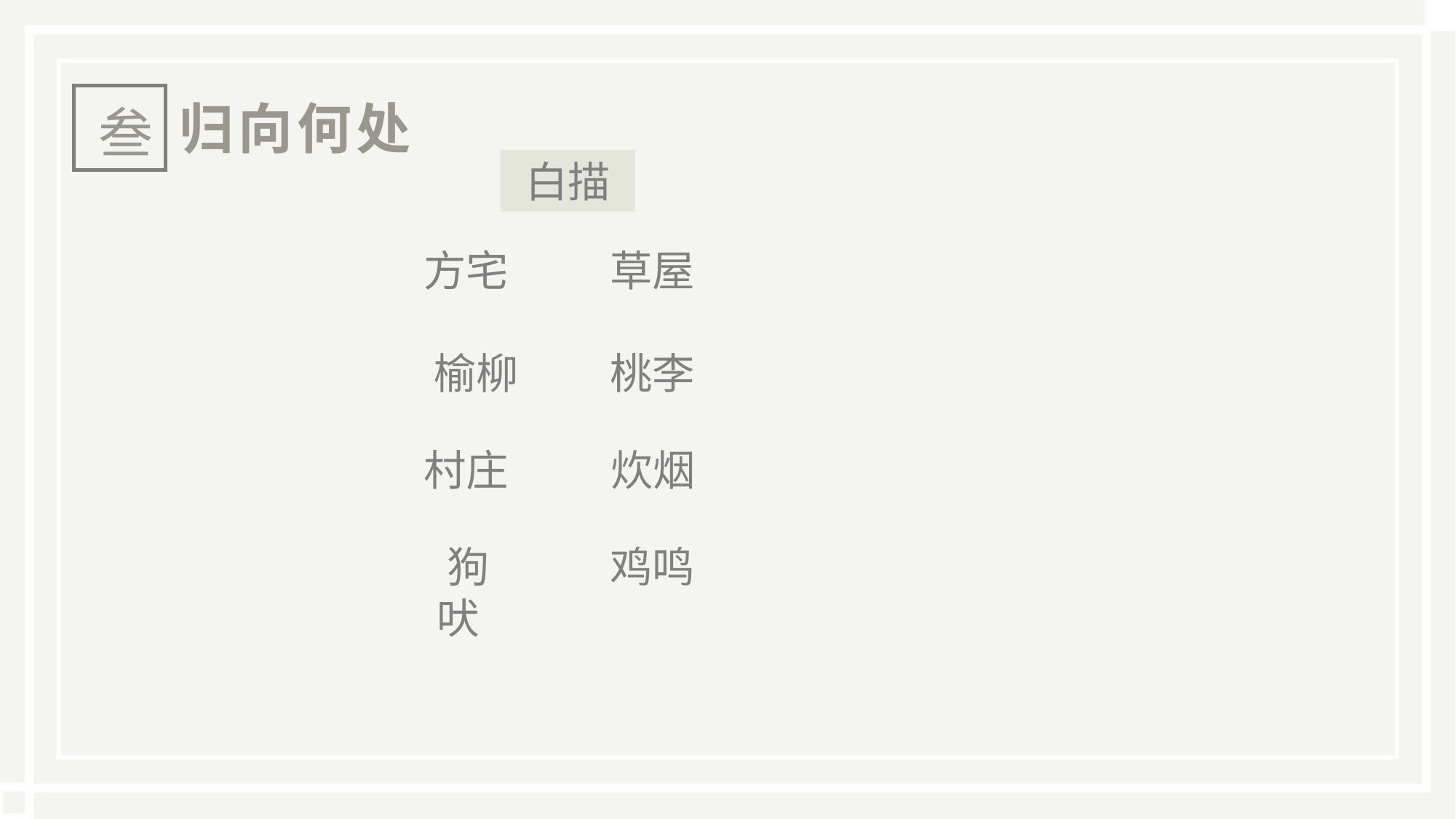

归向何处
叁
白描
方宅
草屋
 榆柳
桃李
村庄
炊烟
 狗吠
鸡鸣